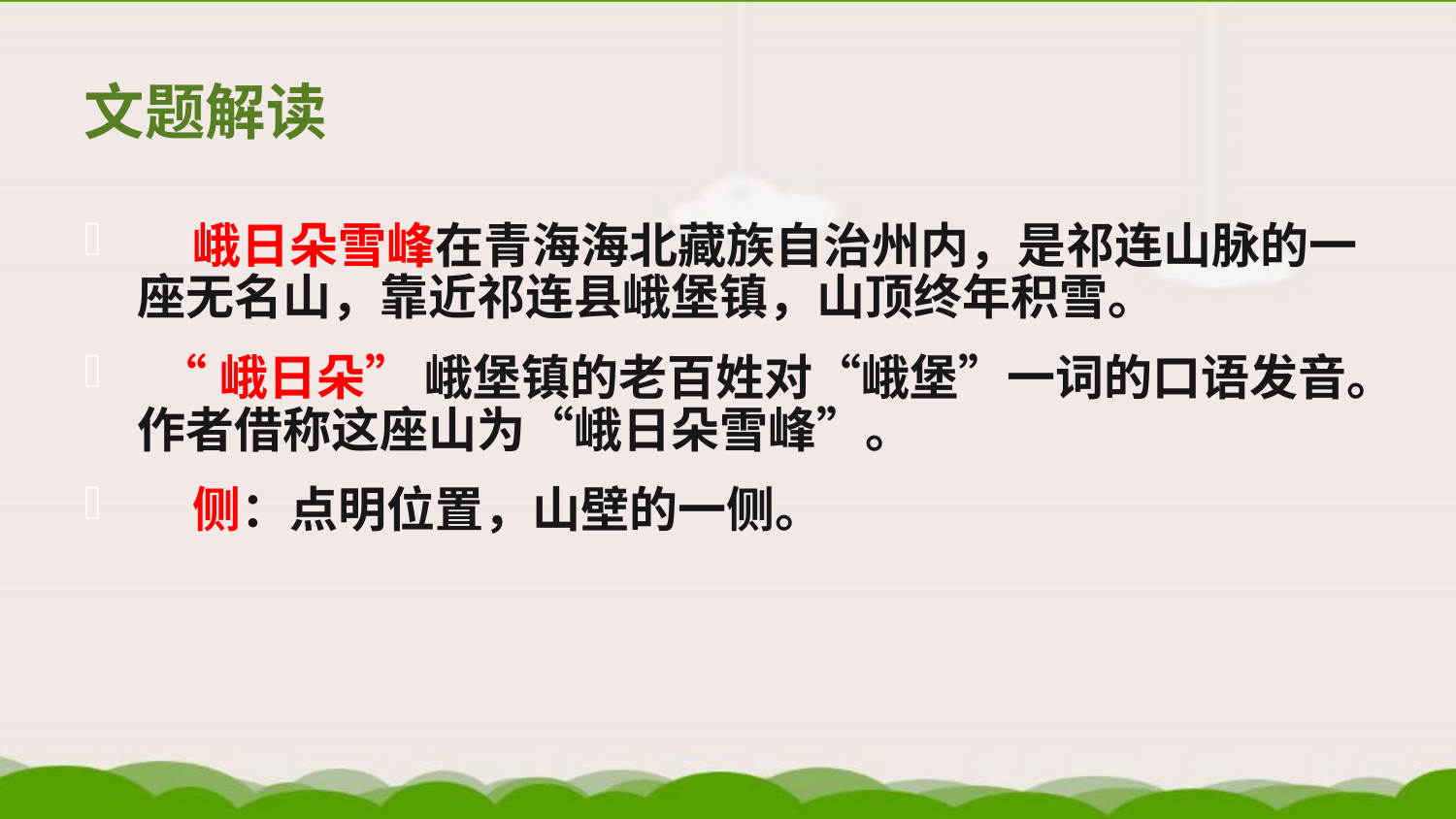

# 文题解读
    峨日朵雪峰在青海海北藏族自治州内，是祁连山脉的一座无名山，靠近祁连县峨堡镇，山顶终年积雪。
  “峨日朵” 峨堡镇的老百姓对“峨堡”一词的口语发音。作者借称这座山为“峨日朵雪峰”。
    侧：点明位置，山壁的一侧。